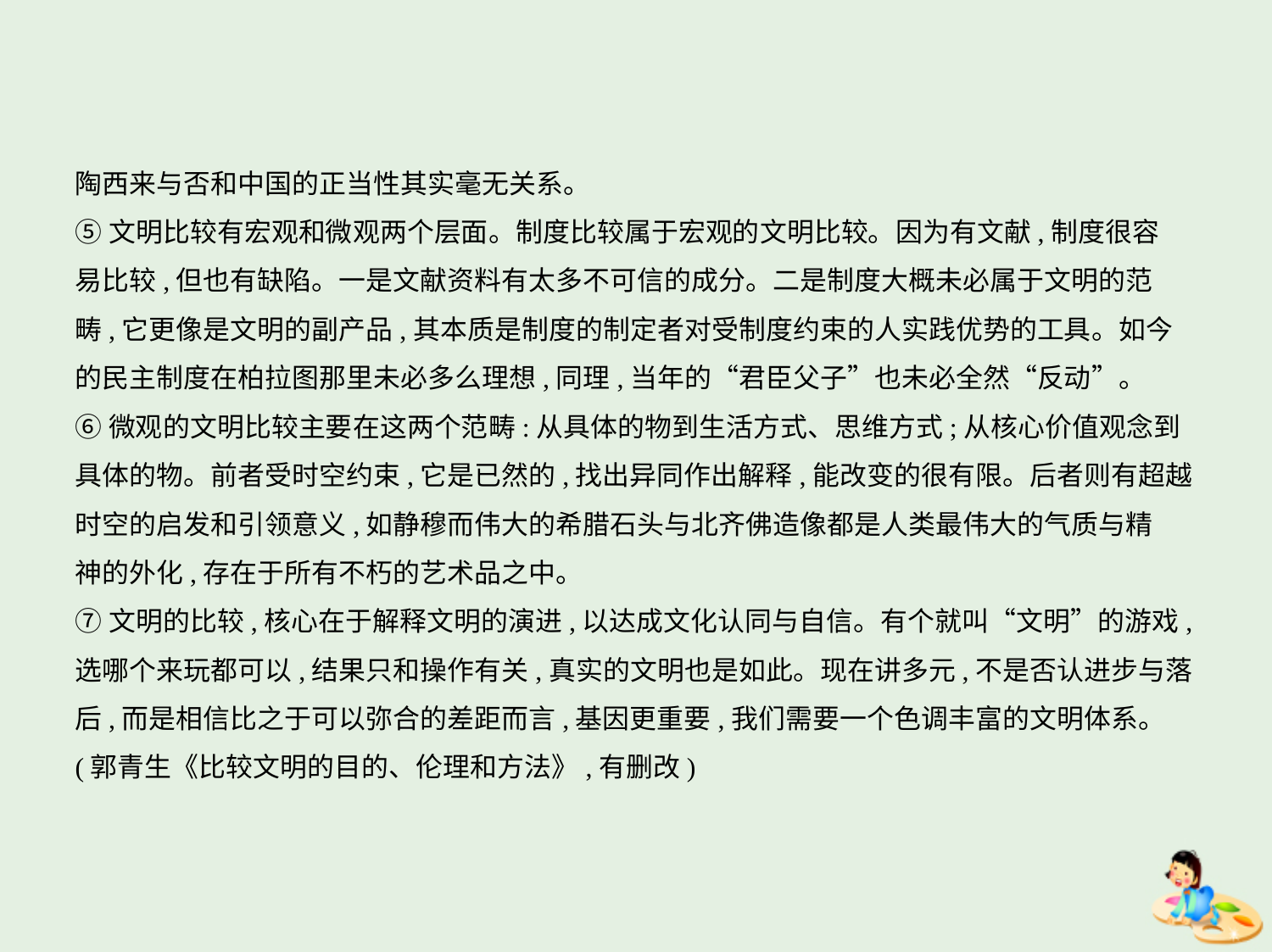

陶西来与否和中国的正当性其实毫无关系。
⑤文明比较有宏观和微观两个层面。制度比较属于宏观的文明比较。因为有文献,制度很容
易比较,但也有缺陷。一是文献资料有太多不可信的成分。二是制度大概未必属于文明的范
畴,它更像是文明的副产品,其本质是制度的制定者对受制度约束的人实践优势的工具。如今
的民主制度在柏拉图那里未必多么理想,同理,当年的“君臣父子”也未必全然“反动”。
⑥微观的文明比较主要在这两个范畴:从具体的物到生活方式、思维方式;从核心价值观念到
具体的物。前者受时空约束,它是已然的,找出异同作出解释,能改变的很有限。后者则有超越
时空的启发和引领意义,如静穆而伟大的希腊石头与北齐佛造像都是人类最伟大的气质与精
神的外化,存在于所有不朽的艺术品之中。
⑦文明的比较,核心在于解释文明的演进,以达成文化认同与自信。有个就叫“文明”的游戏,
选哪个来玩都可以,结果只和操作有关,真实的文明也是如此。现在讲多元,不是否认进步与落
后,而是相信比之于可以弥合的差距而言,基因更重要,我们需要一个色调丰富的文明体系。
(郭青生《比较文明的目的、伦理和方法》,有删改)